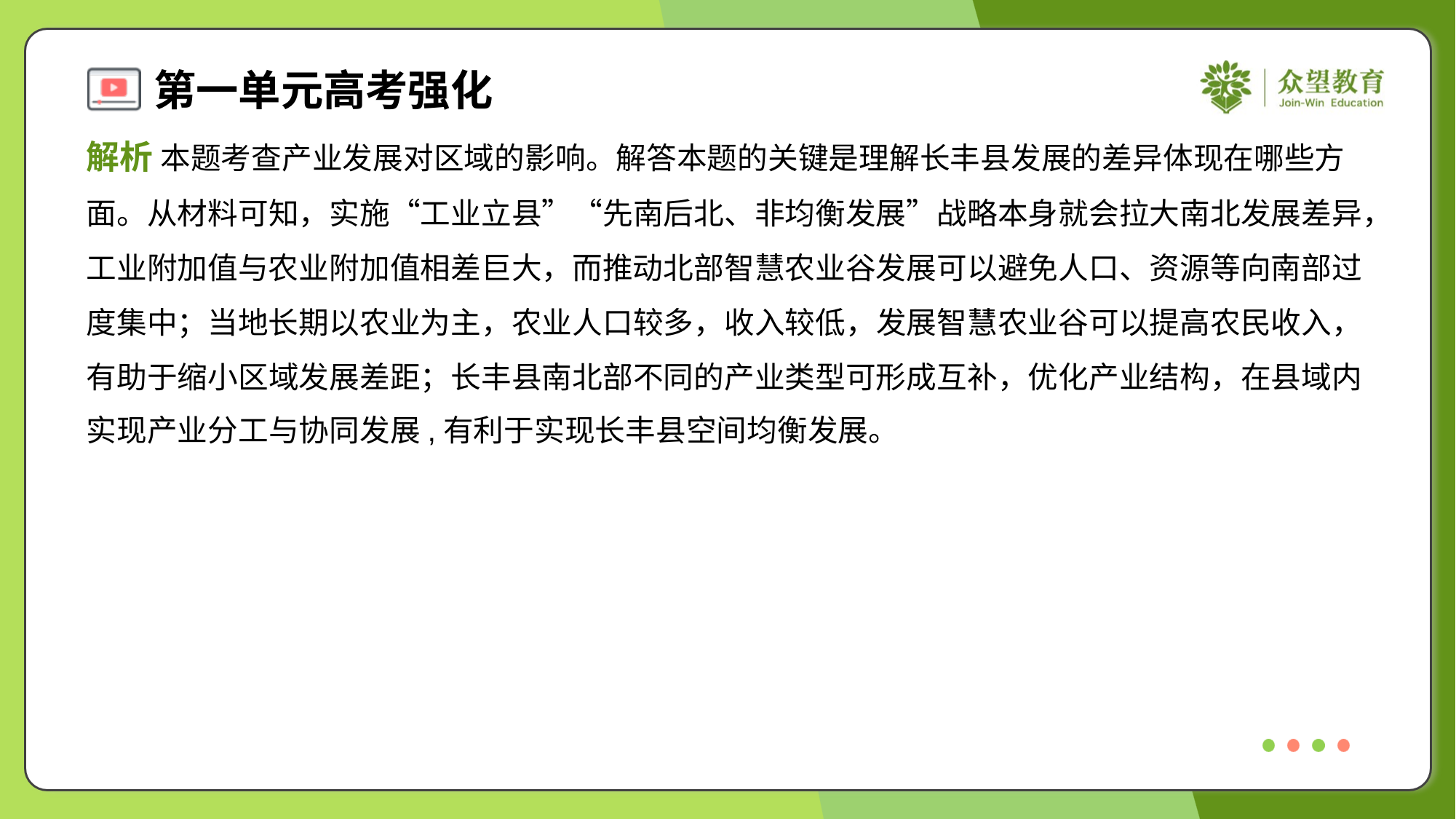

解析 本题考查产业发展对区域的影响。解答本题的关键是理解长丰县发展的差异体现在哪些方
面。从材料可知，实施“工业立县”“先南后北、非均衡发展”战略本身就会拉大南北发展差异，
工业附加值与农业附加值相差巨大，而推动北部智慧农业谷发展可以避免人口、资源等向南部过
度集中；当地长期以农业为主，农业人口较多，收入较低，发展智慧农业谷可以提高农民收入，
有助于缩小区域发展差距；长丰县南北部不同的产业类型可形成互补，优化产业结构，在县域内
实现产业分工与协同发展,有利于实现长丰县空间均衡发展。